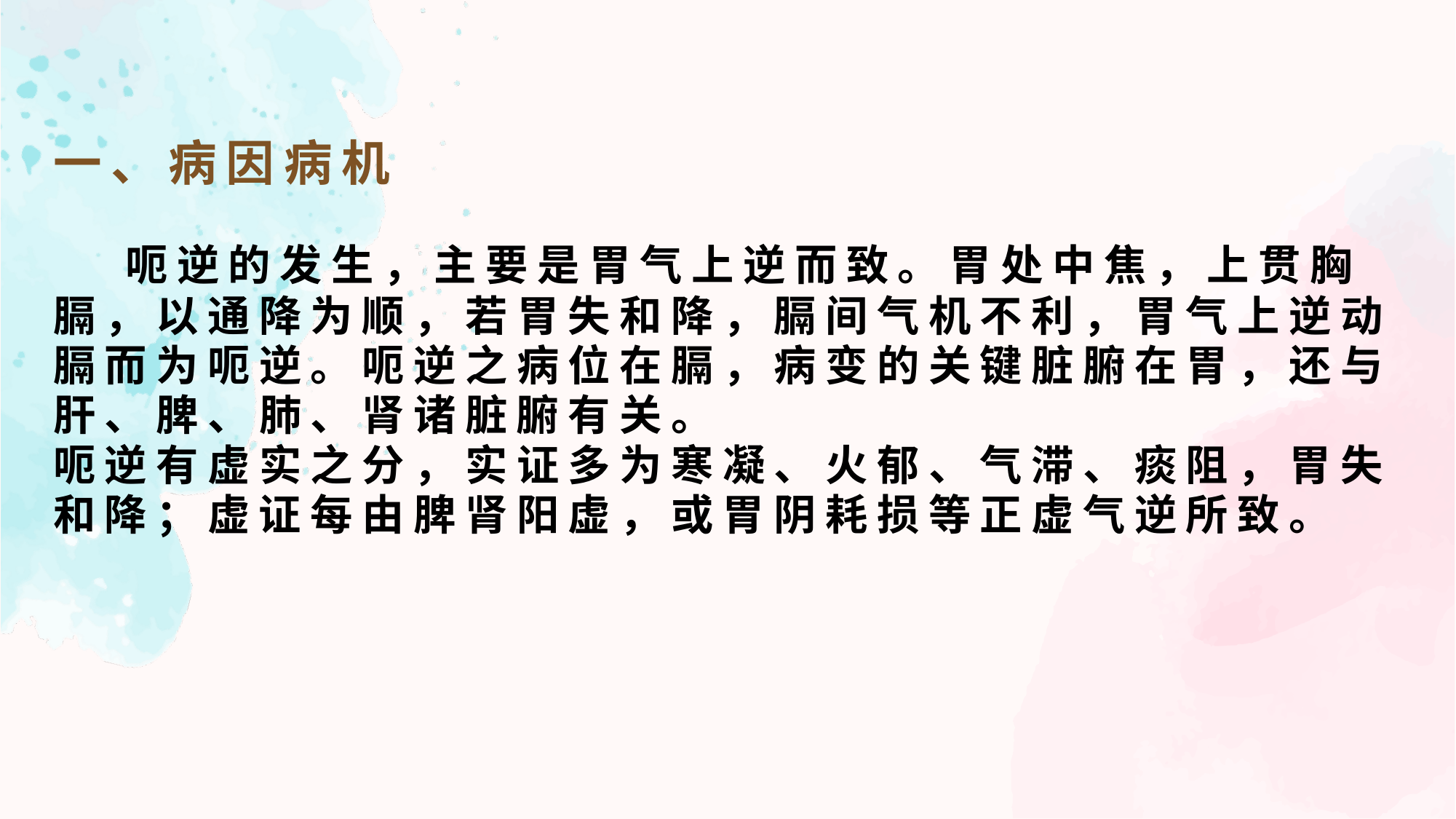

一、病因病机

   呃逆的发生，主要是胃气上逆而致。胃处中焦，上贯胸膈，以通降为顺，若胃失和降，膈间气机不利，胃气上逆动膈而为呃逆。呃逆之病位在膈，病变的关键脏腑在胃，还与肝、脾、肺、肾诸脏腑有关。
呃逆有虚实之分，实证多为寒凝、火郁、气滞、痰阻，胃失和降；虚证每由脾肾阳虚，或胃阴耗损等正虚气逆所致。